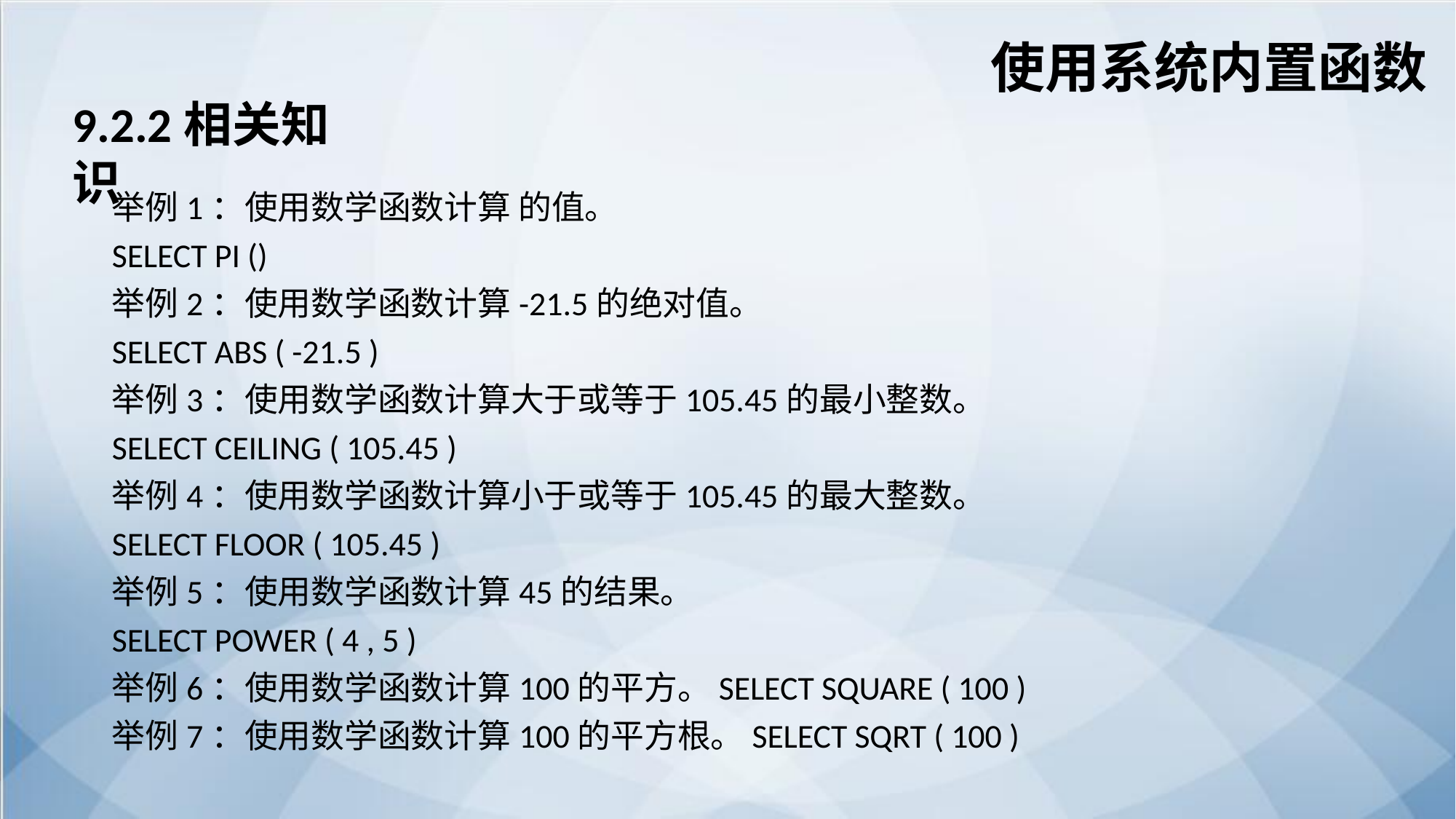

使用系统内置函数
9.2.2相关知识
举例1：使用数学函数计算 的值。
SELECT PI ()
举例2：使用数学函数计算-21.5的绝对值。
SELECT ABS ( -21.5 )
举例3：使用数学函数计算大于或等于105.45的最小整数。
SELECT CEILING ( 105.45 )
举例4：使用数学函数计算小于或等于105.45的最大整数。
SELECT FLOOR ( 105.45 )
举例5：使用数学函数计算45的结果。
SELECT POWER ( 4 , 5 )
举例6：使用数学函数计算100的平方。SELECT SQUARE ( 100 )
举例7：使用数学函数计算100的平方根。SELECT SQRT ( 100 )